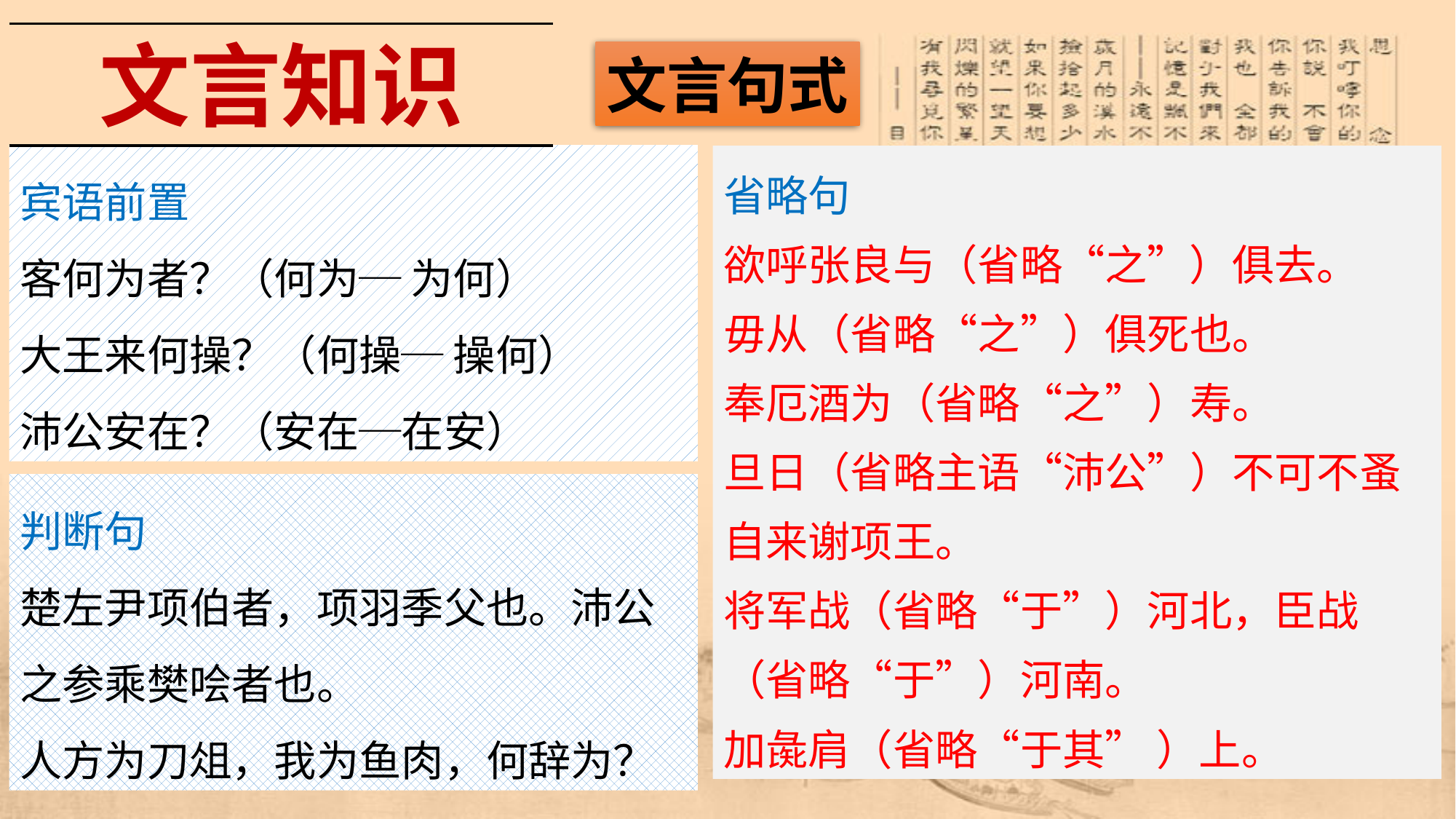

文言知识
文言句式
宾语前置
客何为者？（何为─ 为何）
大王来何操？（何操─ 操何）
沛公安在？（安在─在安）
省略句
欲呼张良与（省略“之”）俱去。
毋从（省略“之”）俱死也。
奉厄酒为（省略“之”）寿。
旦日（省略主语“沛公”）不可不蚤自来谢项王。
将军战（省略“于”）河北，臣战（省略“于”）河南。
加彘肩（省略“于其” ）上。
判断句
楚左尹项伯者，项羽季父也。沛公之参乘樊哙者也。
人方为刀俎，我为鱼肉，何辞为？